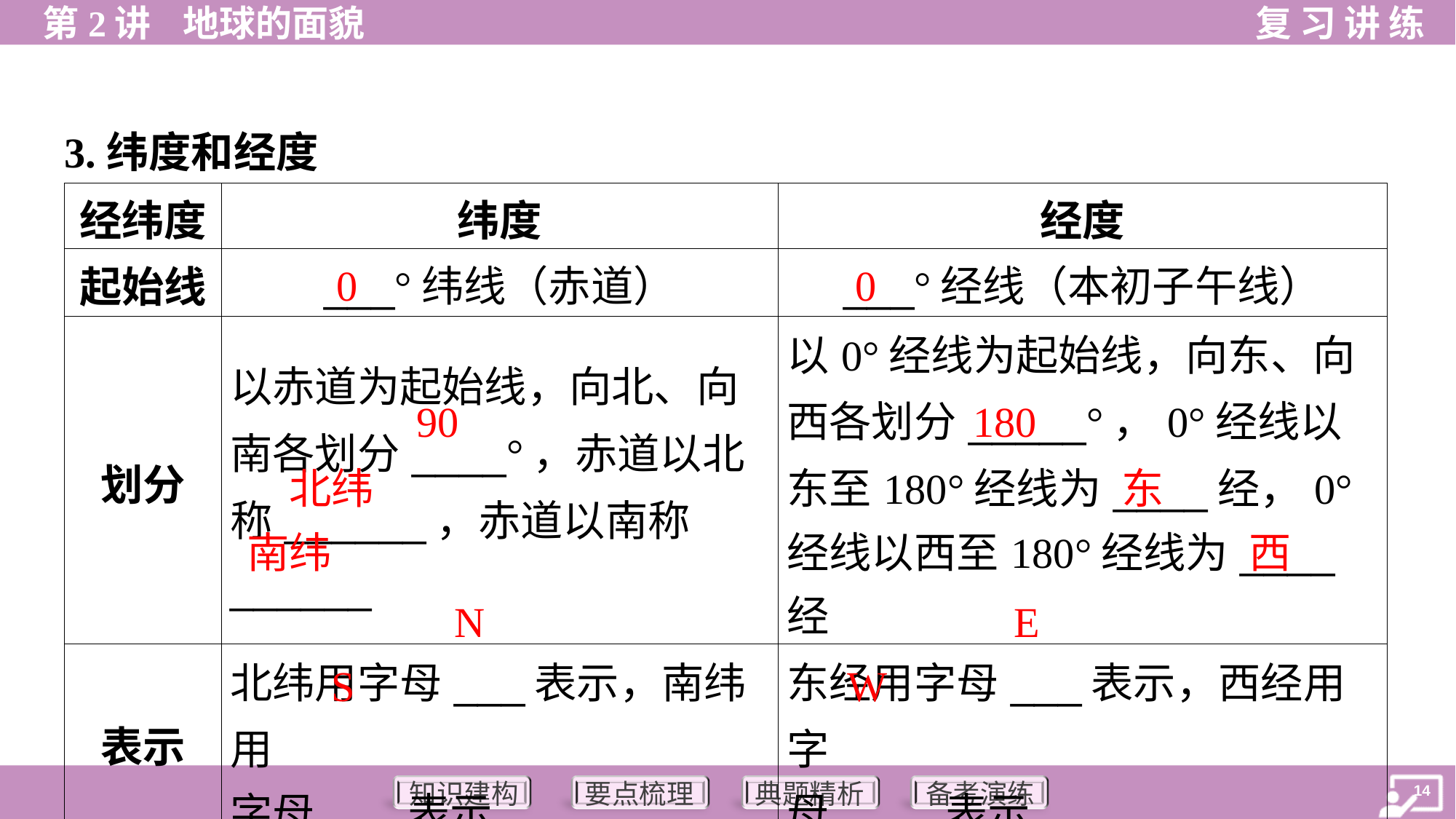

3.纬度和经度
| 经纬度 | 纬度 | 经度 |
| --- | --- | --- |
| 起始线 | \_\_\_°纬线（赤道） | \_\_\_°经线（本初子午线） |
| 划分 | 以赤道为起始线，向北、向 南各划分\_\_\_\_°，赤道以北 称\_\_\_\_\_\_，赤道以南称 \_\_\_\_\_\_ | 以0°经线为起始线，向东、向 西各划分\_\_\_\_\_°，0°经线以 东至180°经线为\_\_\_\_经，0° 经线以西至180°经线为\_\_\_\_经 |
| 表示 | 北纬用字母\_\_\_表示，南纬用 字母\_\_\_表示 | 东经用字母\_\_\_表示，西经用字 母\_\_\_\_表示 |
0
0
90
180
北纬
东
南纬
西
N
E
S
W